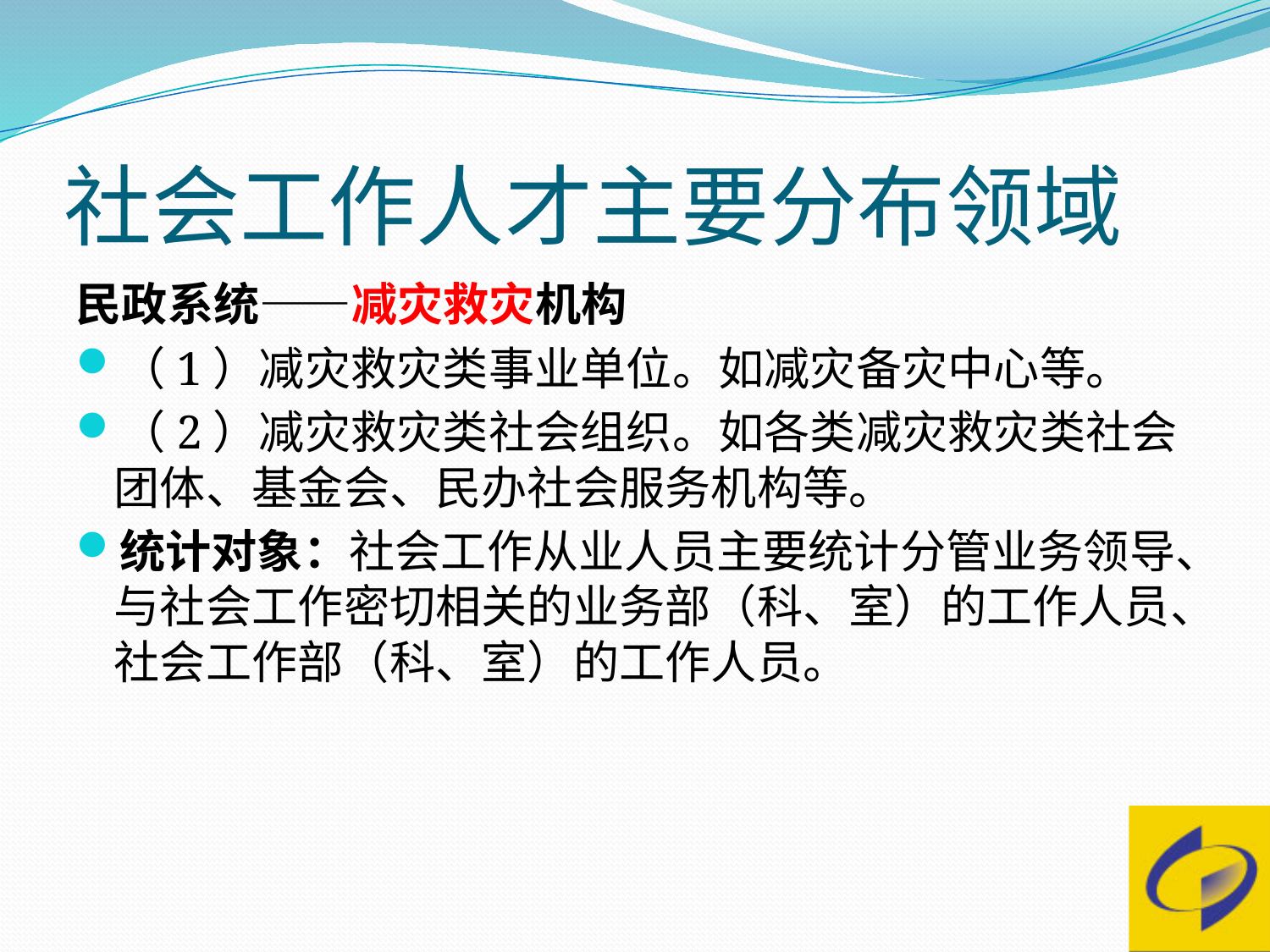

# 社会工作人才主要分布领域
民政系统——减灾救灾机构
（1）减灾救灾类事业单位。如减灾备灾中心等。
（2）减灾救灾类社会组织。如各类减灾救灾类社会团体、基金会、民办社会服务机构等。
统计对象：社会工作从业人员主要统计分管业务领导、与社会工作密切相关的业务部（科、室）的工作人员、社会工作部（科、室）的工作人员。